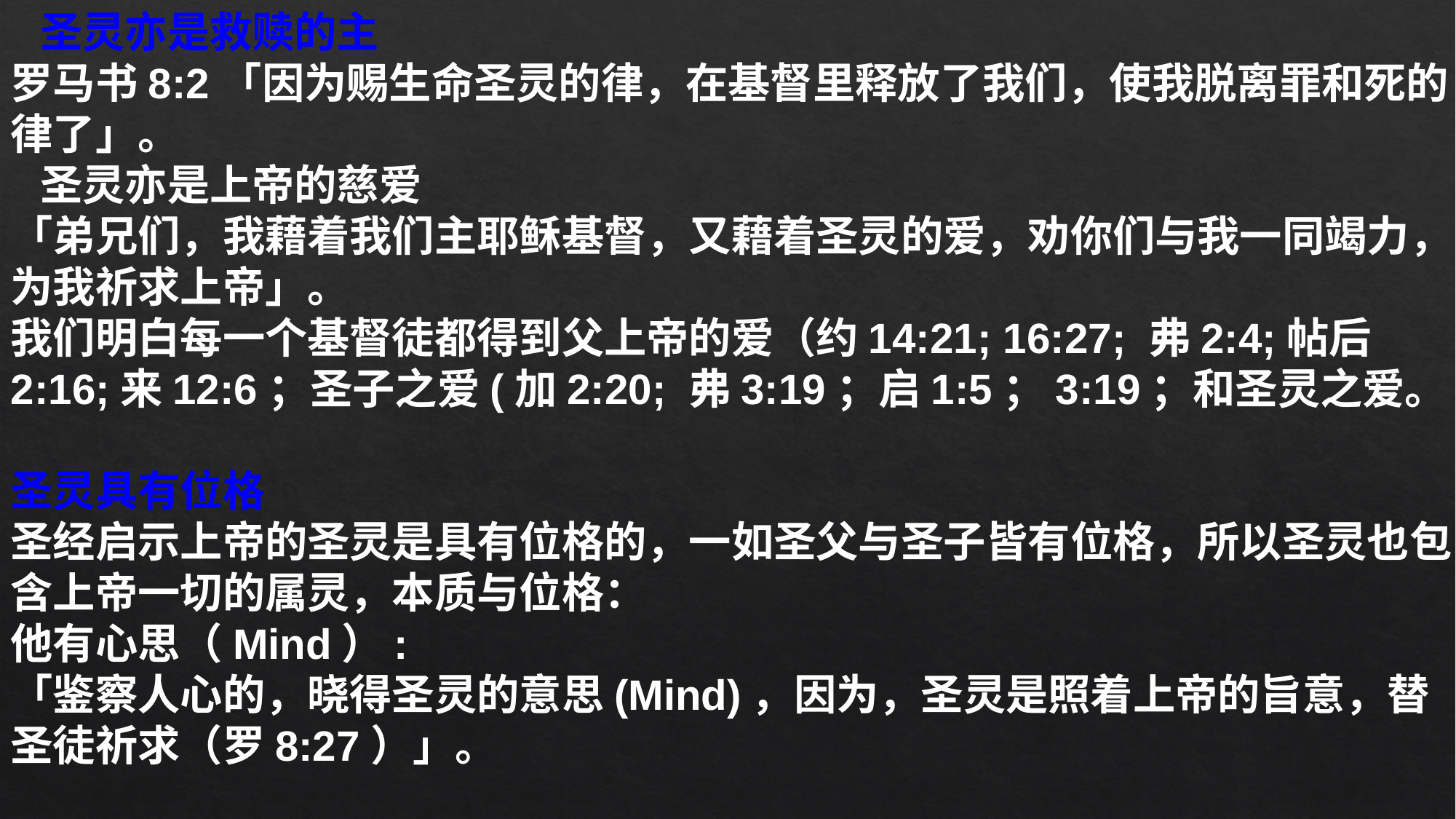

圣灵亦是救赎的主
罗马书8:2「因为赐生命圣灵的律，在基督里释放了我们，使我脱离罪和死的律了」。
  圣灵亦是上帝的慈爱
「弟兄们，我藉着我们主耶稣基督，又藉着圣灵的爱，劝你们与我一同竭力，为我祈求上帝」。
我们明白每一个基督徒都得到父上帝的爱（约14:21; 16:27; 弗2:4;帖后2:16;来12:6；圣子之爱(加2:20; 弗3:19；启1:5；3:19；和圣灵之爱。

圣灵具有位格
圣经启示上帝的圣灵是具有位格的，一如圣父与圣子皆有位格，所以圣灵也包含上帝一切的属灵，本质与位格：
他有心思（Mind）:
「鉴察人心的，晓得圣灵的意思(Mind)，因为，圣灵是照着上帝的旨意，替圣徒祈求（罗8:27）」。